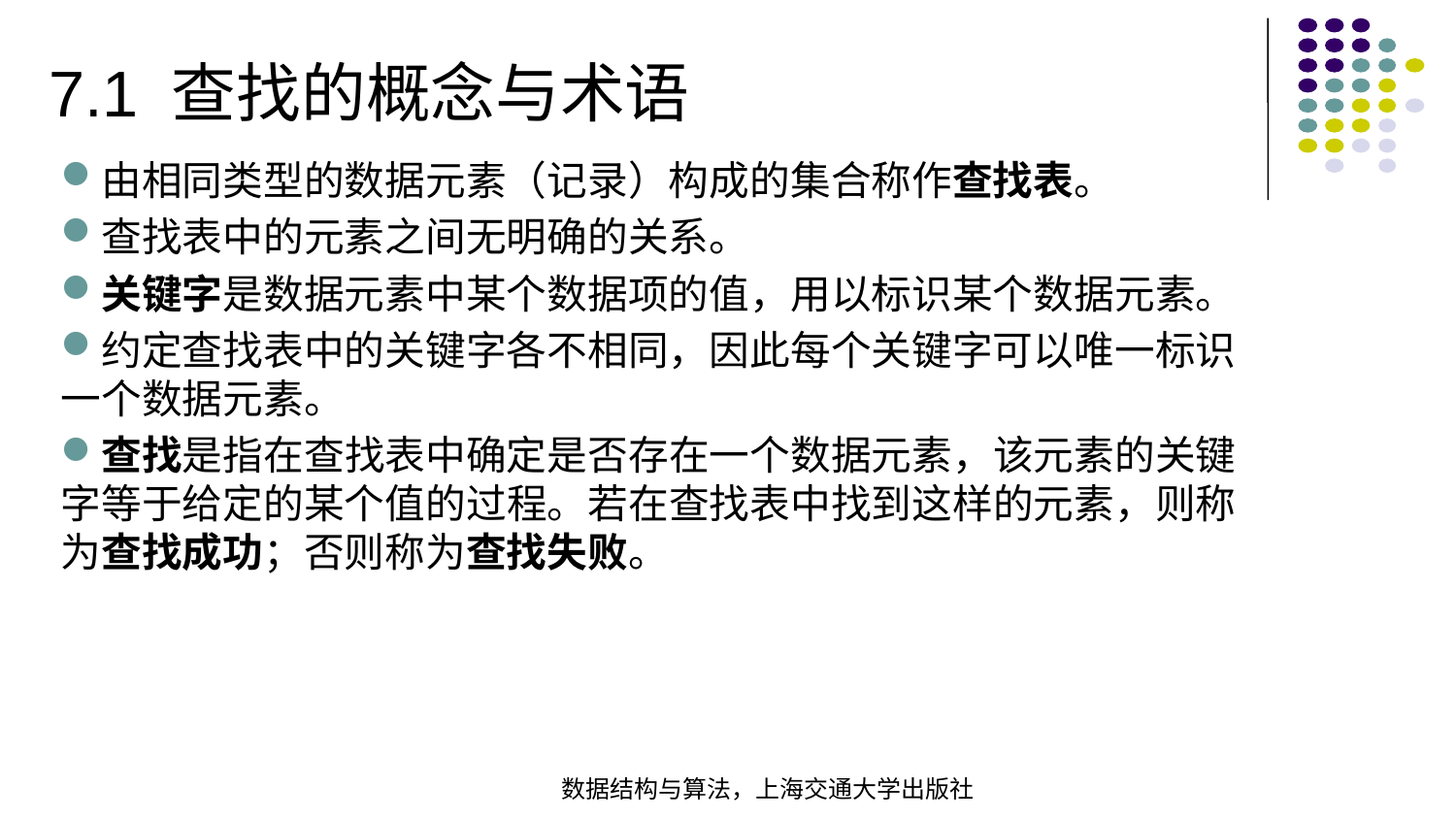

7.1 查找的概念与术语
由相同类型的数据元素（记录）构成的集合称作查找表。
查找表中的元素之间无明确的关系。
关键字是数据元素中某个数据项的值，用以标识某个数据元素。
约定查找表中的关键字各不相同，因此每个关键字可以唯一标识一个数据元素。
查找是指在查找表中确定是否存在一个数据元素，该元素的关键字等于给定的某个值的过程。若在查找表中找到这样的元素，则称为查找成功；否则称为查找失败。